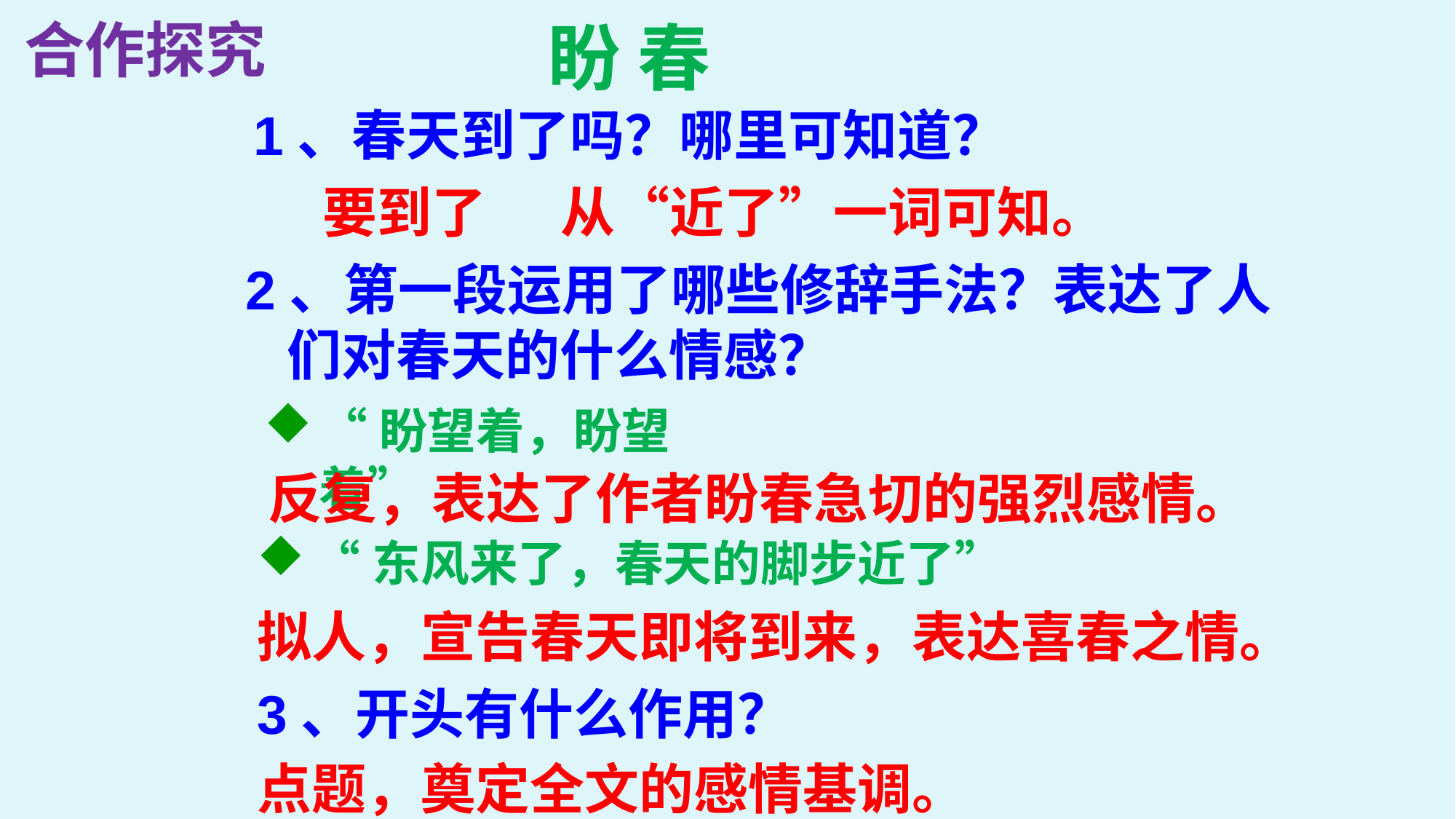

合作探究
   盼 春
1、春天到了吗？哪里可知道？

要到了      从“近了”一词可知。

2、第一段运用了哪些修辞手法？表达了人们对春天的什么情感？

“盼望着，盼望着”
反复，表达了作者盼春急切的强烈感情。
“东风来了，春天的脚步近了”
拟人，宣告春天即将到来，表达喜春之情。
3、开头有什么作用？
点题，奠定全文的感情基调。